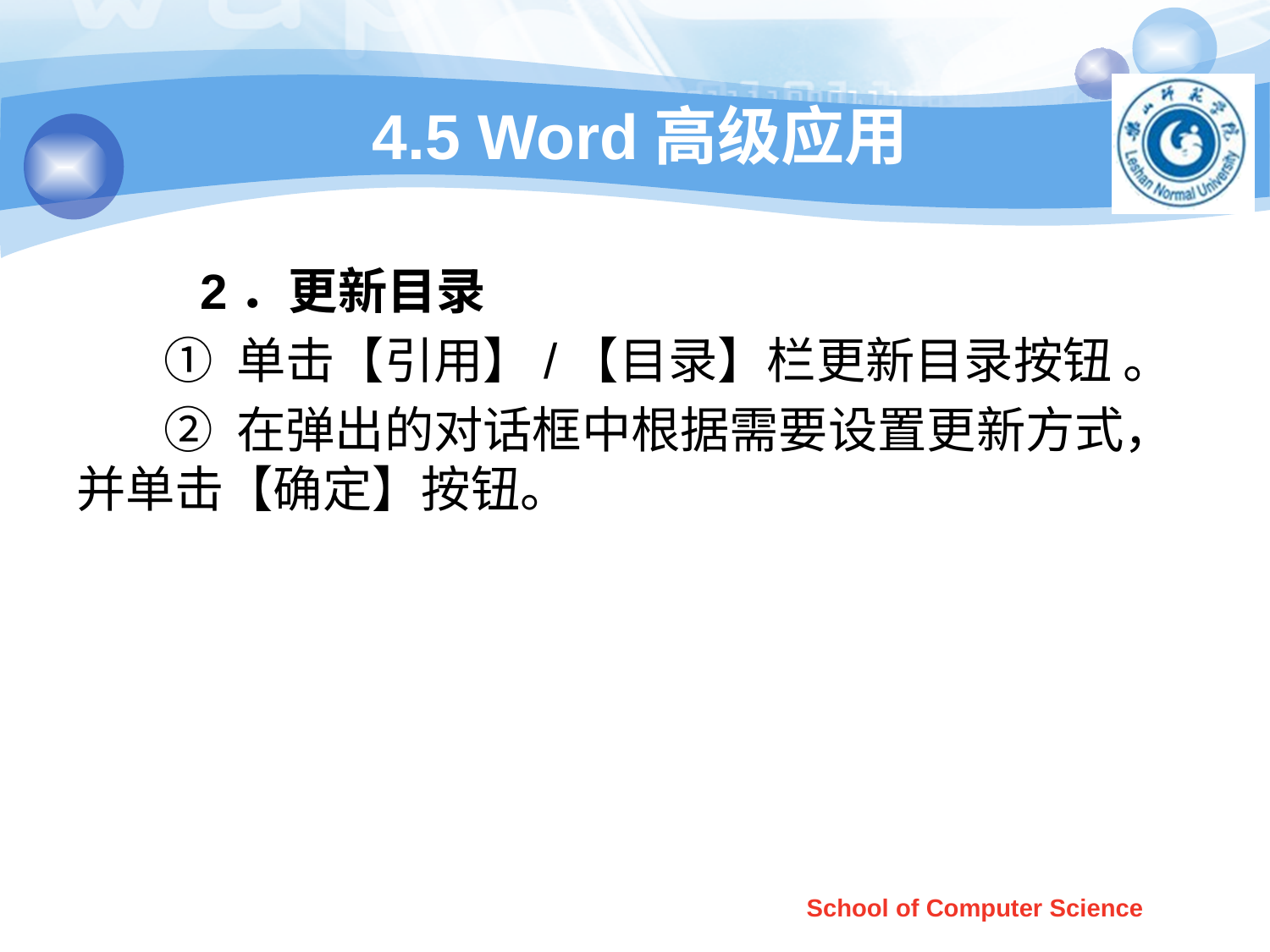

# 4.5 Word高级应用
         2．更新目录
        ① 单击【引用】/【目录】栏更新目录按钮 。
        ② 在弹出的对话框中根据需要设置更新方式，并单击【确定】按钮。

School of Computer Science